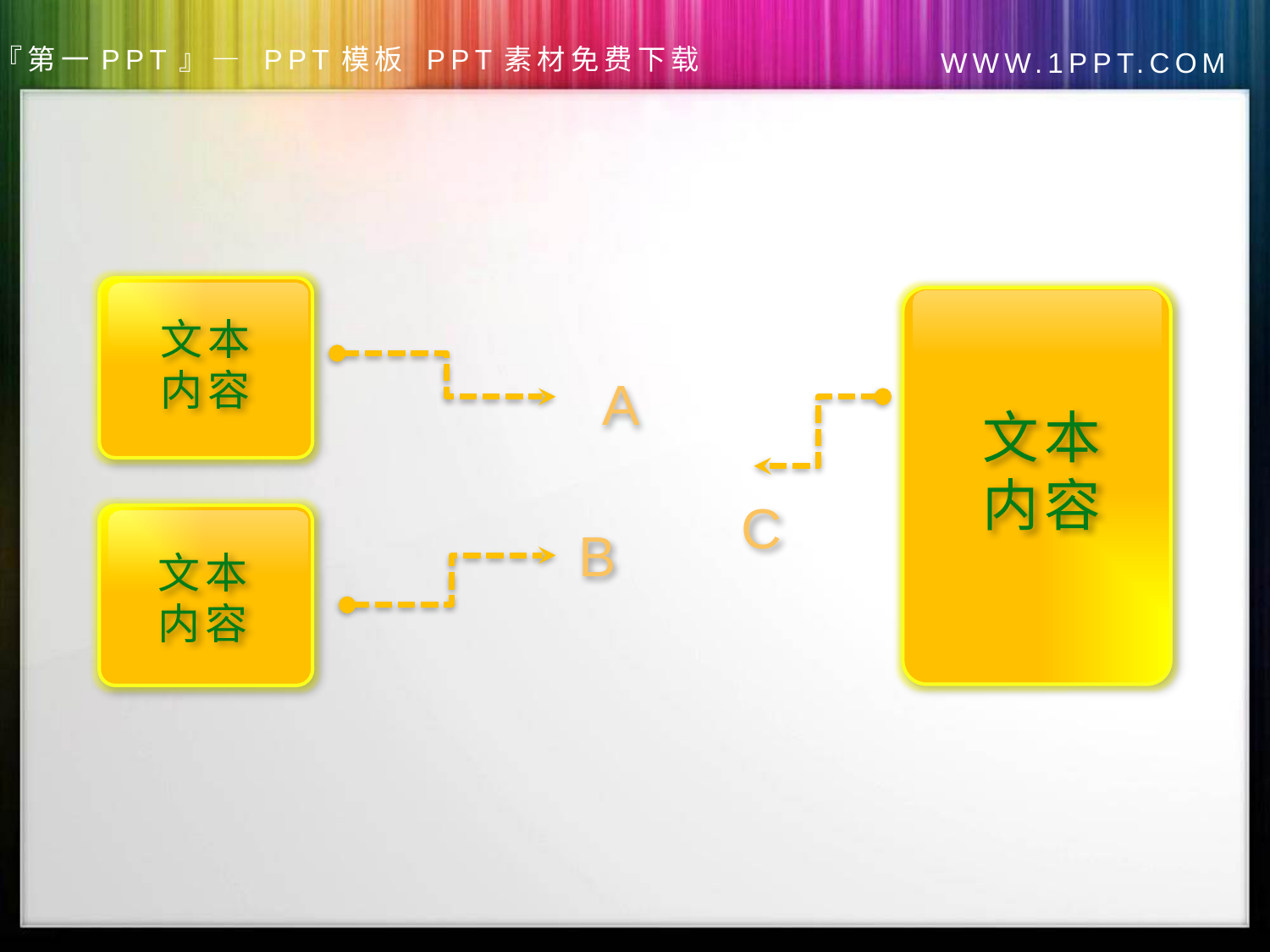

文本
内容
A

文本
内容
C

B
文本
内容